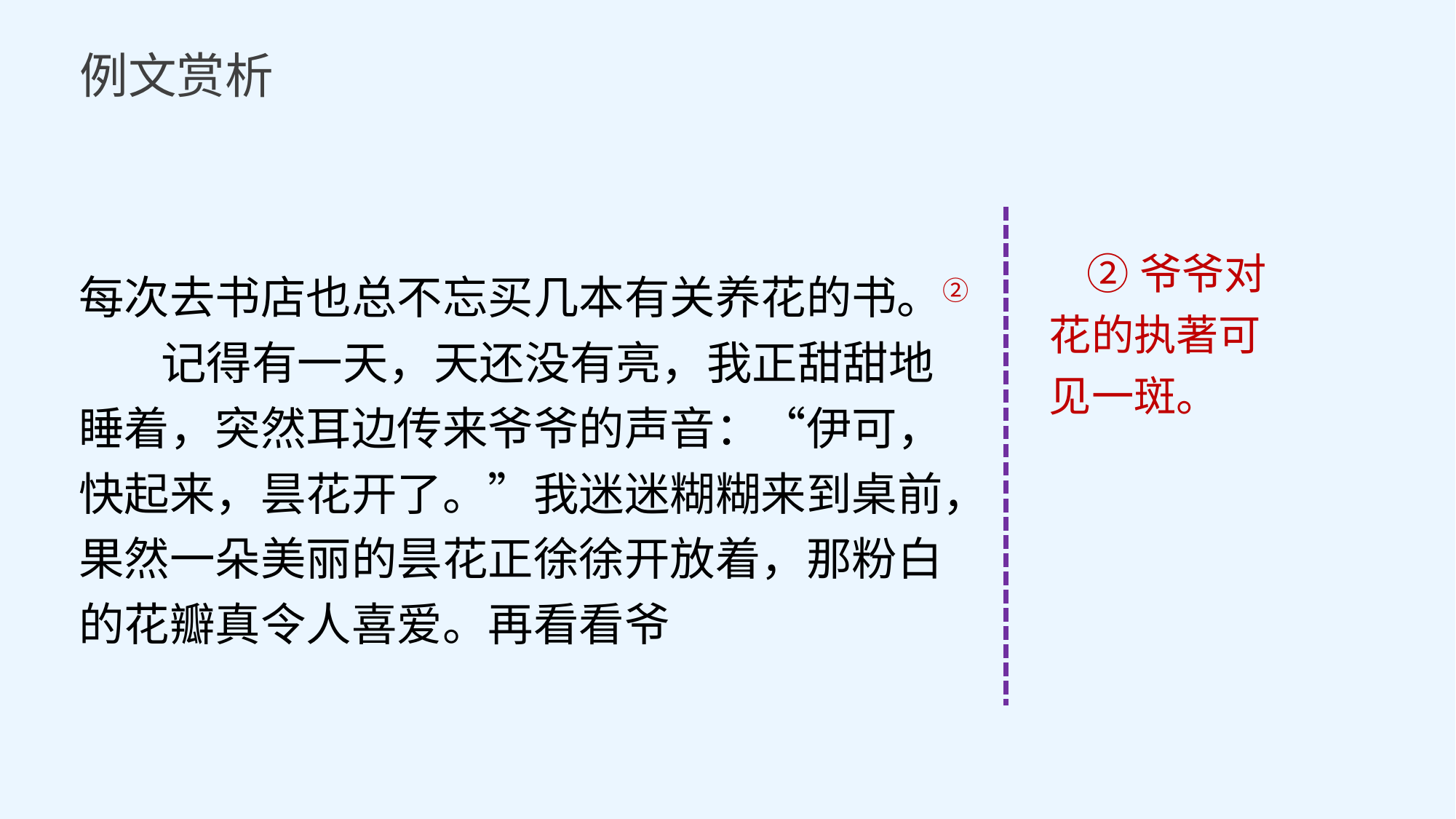

例文赏析
    ②爷爷对花的执著可见一斑。
每次去书店也总不忘买几本有关养花的书。②
       记得有一天，天还没有亮，我正甜甜地睡着，突然耳边传来爷爷的声音：“伊可，快起来，昙花开了。”我迷迷糊糊来到桌前，果然一朵美丽的昙花正徐徐开放着，那粉白的花瓣真令人喜爱。再看看爷